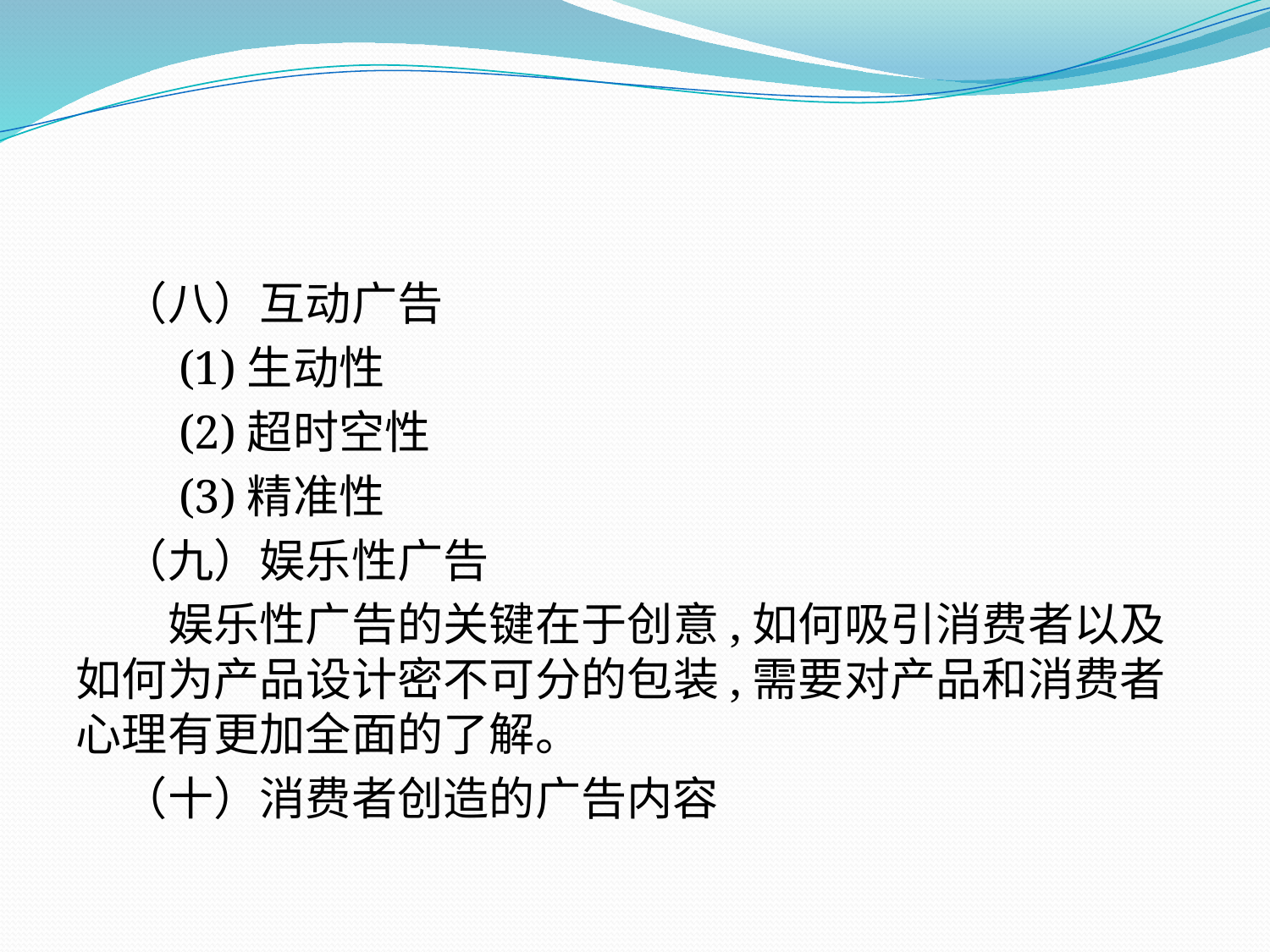

（八）互动广告
　　(1)生动性
　　(2)超时空性
　　(3)精准性
　（九）娱乐性广告
　　娱乐性广告的关键在于创意,如何吸引消费者以及如何为产品设计密不可分的包装,需要对产品和消费者心理有更加全面的了解。
　（十）消费者创造的广告内容